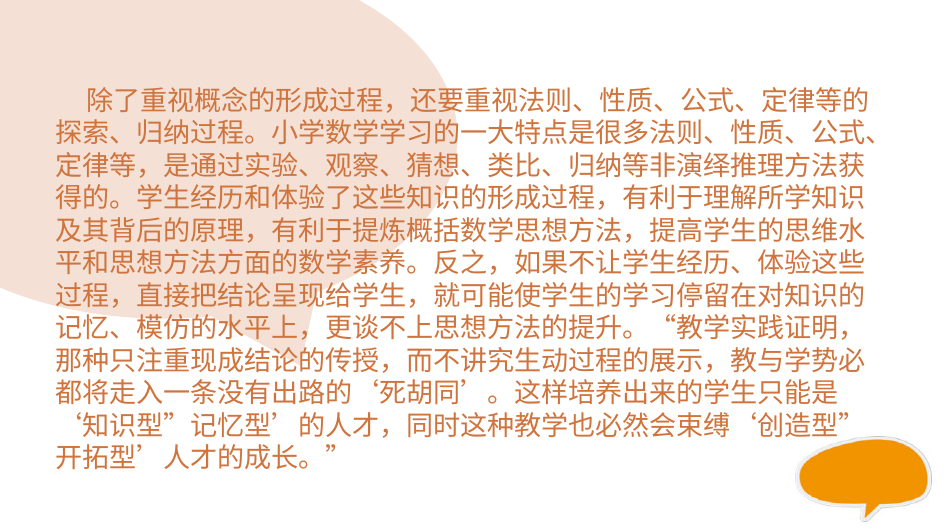

#

    除了重视概念的形成过程，还要重视法则、性质、公式、定律等的探索、归纳过程。小学数学学习的一大特点是很多法则、性质、公式、定律等，是通过实验、观察、猜想、类比、归纳等非演绎推理方法获得的。学生经历和体验了这些知识的形成过程，有利于理解所学知识及其背后的原理，有利于提炼概括数学思想方法，提高学生的思维水平和思想方法方面的数学素养。反之，如果不让学生经历、体验这些过程，直接把结论呈现给学生，就可能使学生的学习停留在对知识的记忆、模仿的水平上，更谈不上思想方法的提升。“教学实践证明，那种只注重现成结论的传授，而不讲究生动过程的展示，教与学势必都将走入一条没有出路的‘死胡同’。这样培养出来的学生只能是‘知识型”记忆型’的人才，同时这种教学也必然会束缚‘创造型”开拓型’人才的成长。”